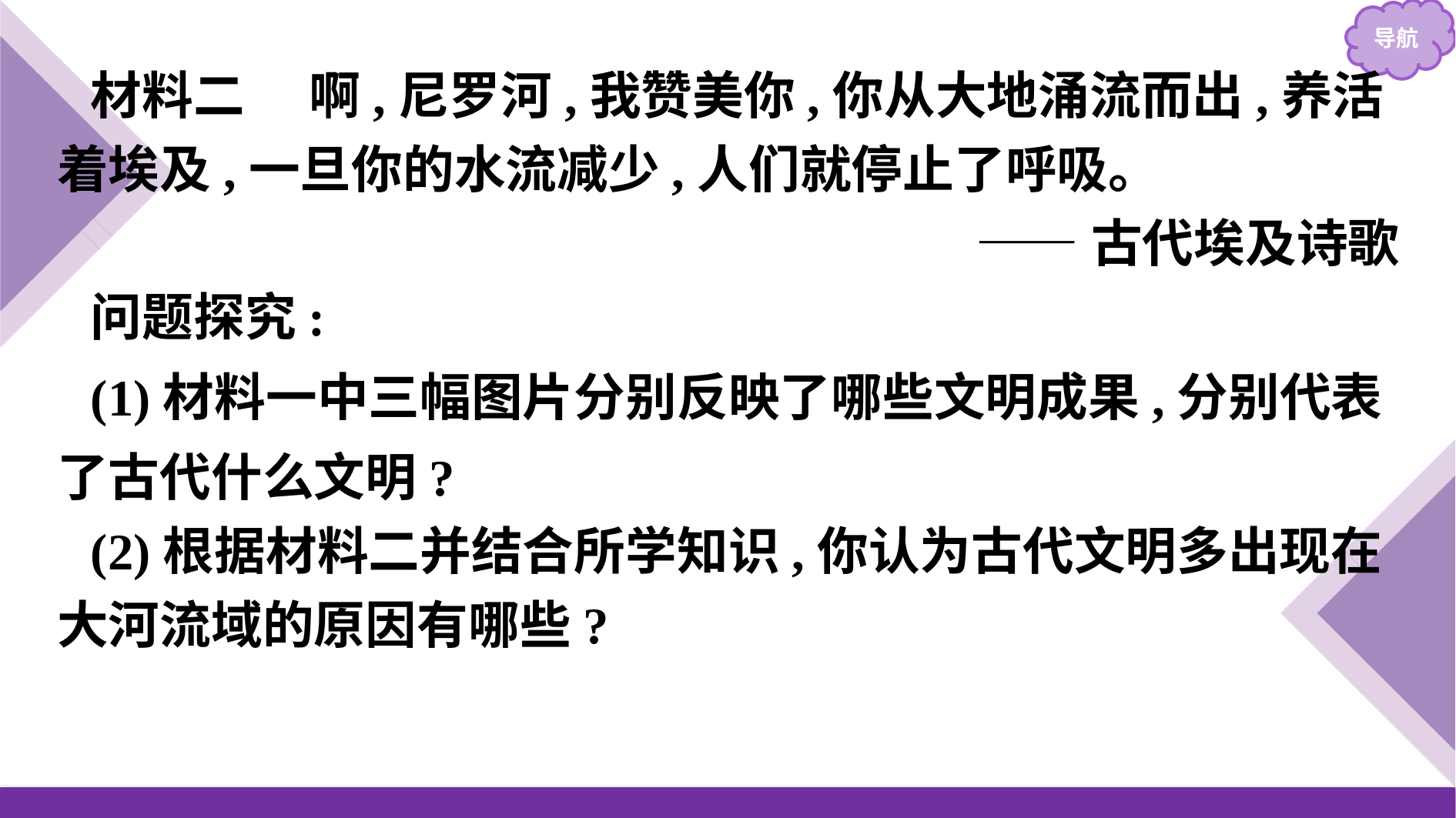

材料二　 啊,尼罗河,我赞美你,你从大地涌流而出,养活着埃及,一旦你的水流减少,人们就停止了呼吸。
——古代埃及诗歌
问题探究:
(1)材料一中三幅图片分别反映了哪些文明成果,分别代表了古代什么文明?
(2)根据材料二并结合所学知识,你认为古代文明多出现在大河流域的原因有哪些?